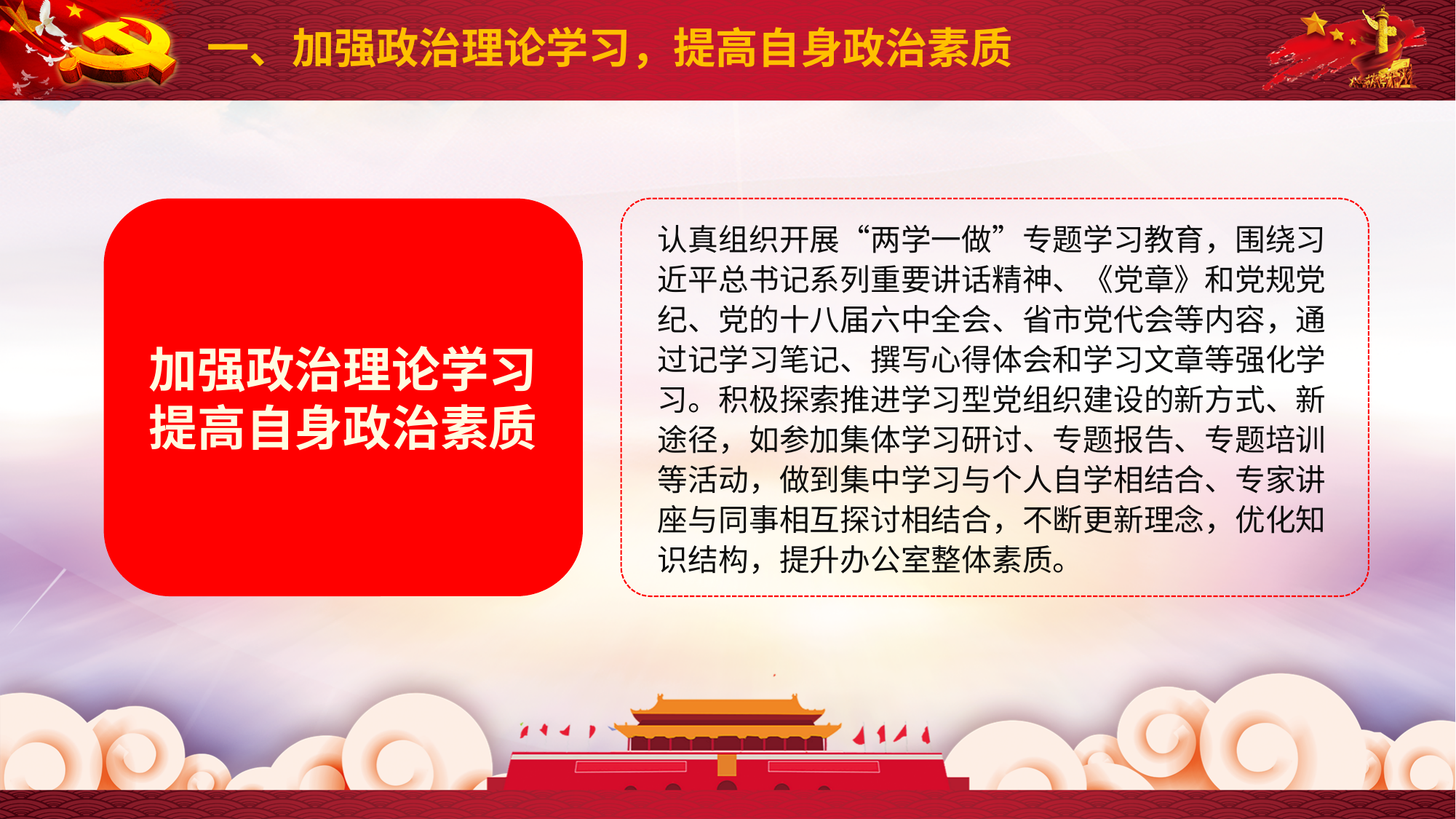

一、加强政治理论学习，提高自身政治素质
加强政治理论学习
提高自身政治素质

认真组织开展“两学一做”专题学习教育，围绕习近平总书记系列重要讲话精神、《党章》和党规党纪、党的十八届六中全会、省市党代会等内容，通过记学习笔记、撰写心得体会和学习文章等强化学习。积极探索推进学习型党组织建设的新方式、新途径，如参加集体学习研讨、专题报告、专题培训等活动，做到集中学习与个人自学相结合、专家讲座与同事相互探讨相结合，不断更新理念，优化知识结构，提升办公室整体素质。